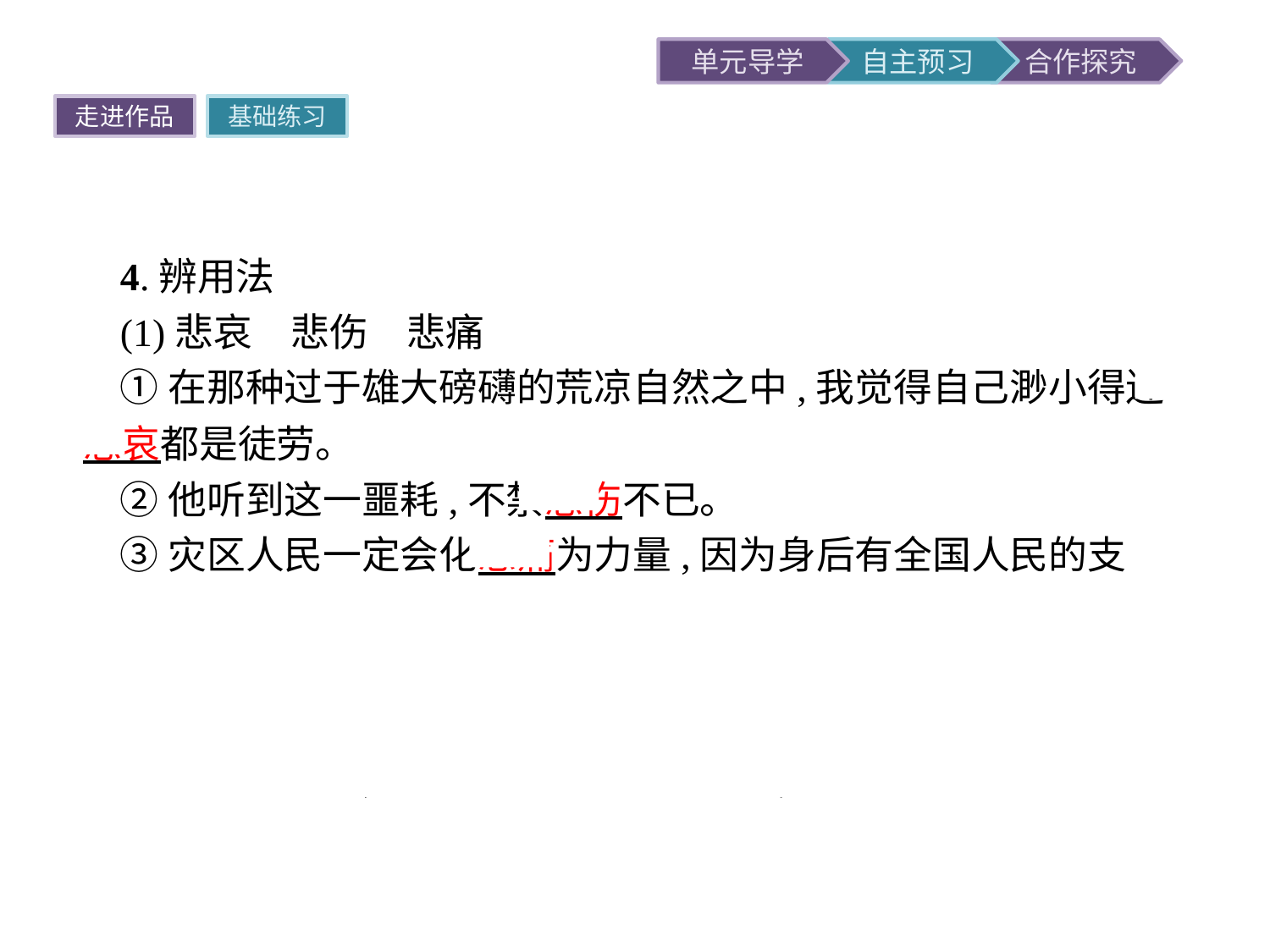

走进作品
基础练习
4.辨用法
(1)悲哀　悲伤　悲痛
①在那种过于雄大磅礴的荒凉自然之中,我觉得自己渺小得连悲哀都是徒劳。
②他听到这一噩耗,不禁悲伤不已。
③灾区人民一定会化悲痛为力量,因为身后有全国人民的支持。
提示三者都是形容词,都有伤心、难过之意。“悲哀”侧重于内心的哀愁;“悲伤”侧重于心情不好受,产生伤感;“悲痛”侧重于因悲伤而痛苦,有时比“悲哀”程度重,可以说“悲痛欲绝”。